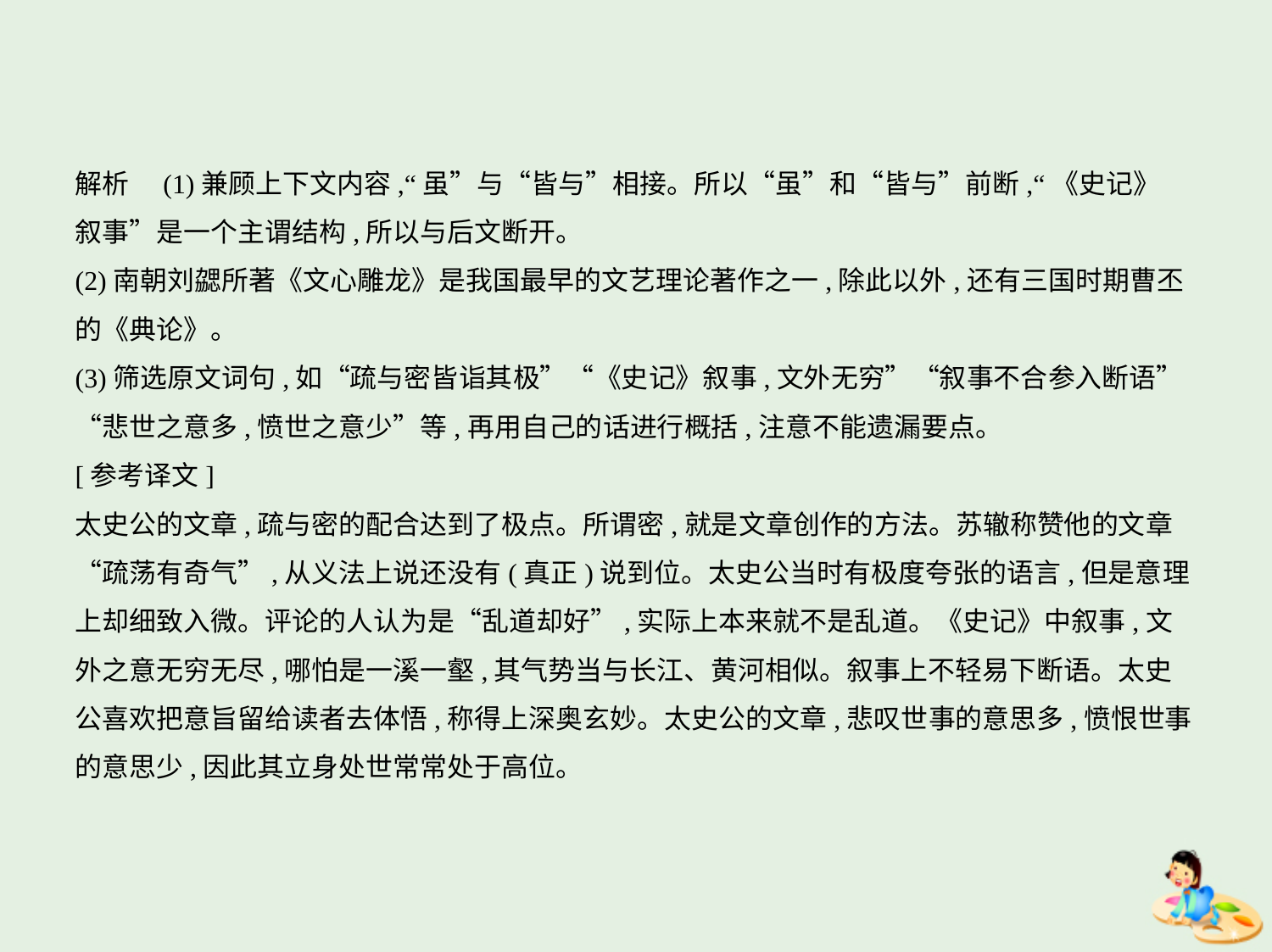

解析　(1)兼顾上下文内容,“虽”与“皆与”相接。所以“虽”和“皆与”前断,“《史记》
叙事”是一个主谓结构,所以与后文断开。
(2)南朝刘勰所著《文心雕龙》是我国最早的文艺理论著作之一,除此以外,还有三国时期曹丕
的《典论》。
(3)筛选原文词句,如“疏与密皆诣其极”“《史记》叙事,文外无穷”“叙事不合参入断语”
“悲世之意多,愤世之意少”等,再用自己的话进行概括,注意不能遗漏要点。
[参考译文]
太史公的文章,疏与密的配合达到了极点。所谓密,就是文章创作的方法。苏辙称赞他的文章
“疏荡有奇气”,从义法上说还没有(真正)说到位。太史公当时有极度夸张的语言,但是意理
上却细致入微。评论的人认为是“乱道却好”,实际上本来就不是乱道。《史记》中叙事,文
外之意无穷无尽,哪怕是一溪一壑,其气势当与长江、黄河相似。叙事上不轻易下断语。太史
公喜欢把意旨留给读者去体悟,称得上深奥玄妙。太史公的文章,悲叹世事的意思多,愤恨世事
的意思少,因此其立身处世常常处于高位。